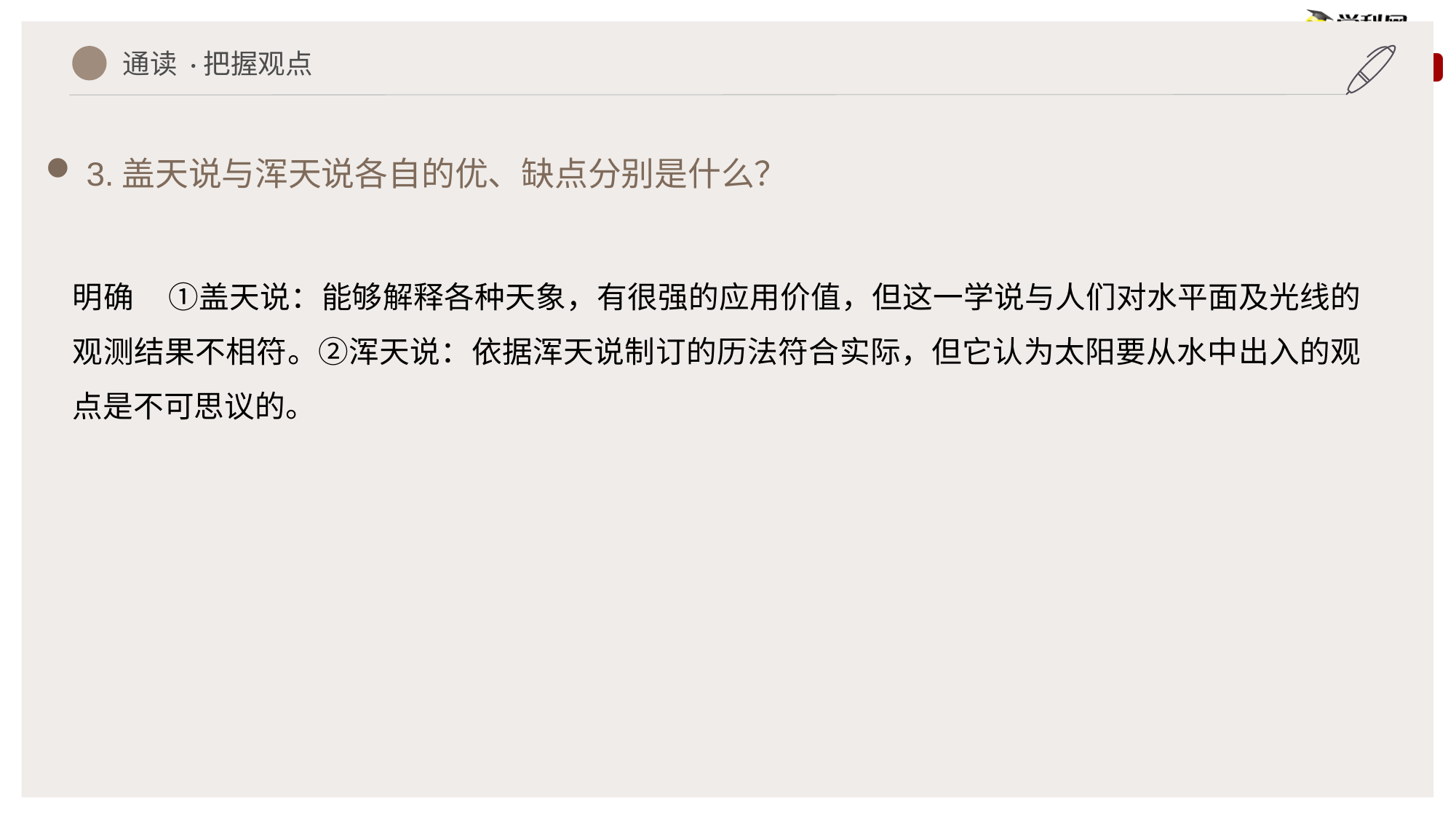

通读 ·把握观点

3.盖天说与浑天说各自的优、缺点分别是什么？
明确     ①盖天说：能够解释各种天象，有很强的应用价值，但这一学说与人们对水平面及光线的观测结果不相符。②浑天说：依据浑天说制订的历法符合实际，但它认为太阳要从水中出入的观点是不可思议的。